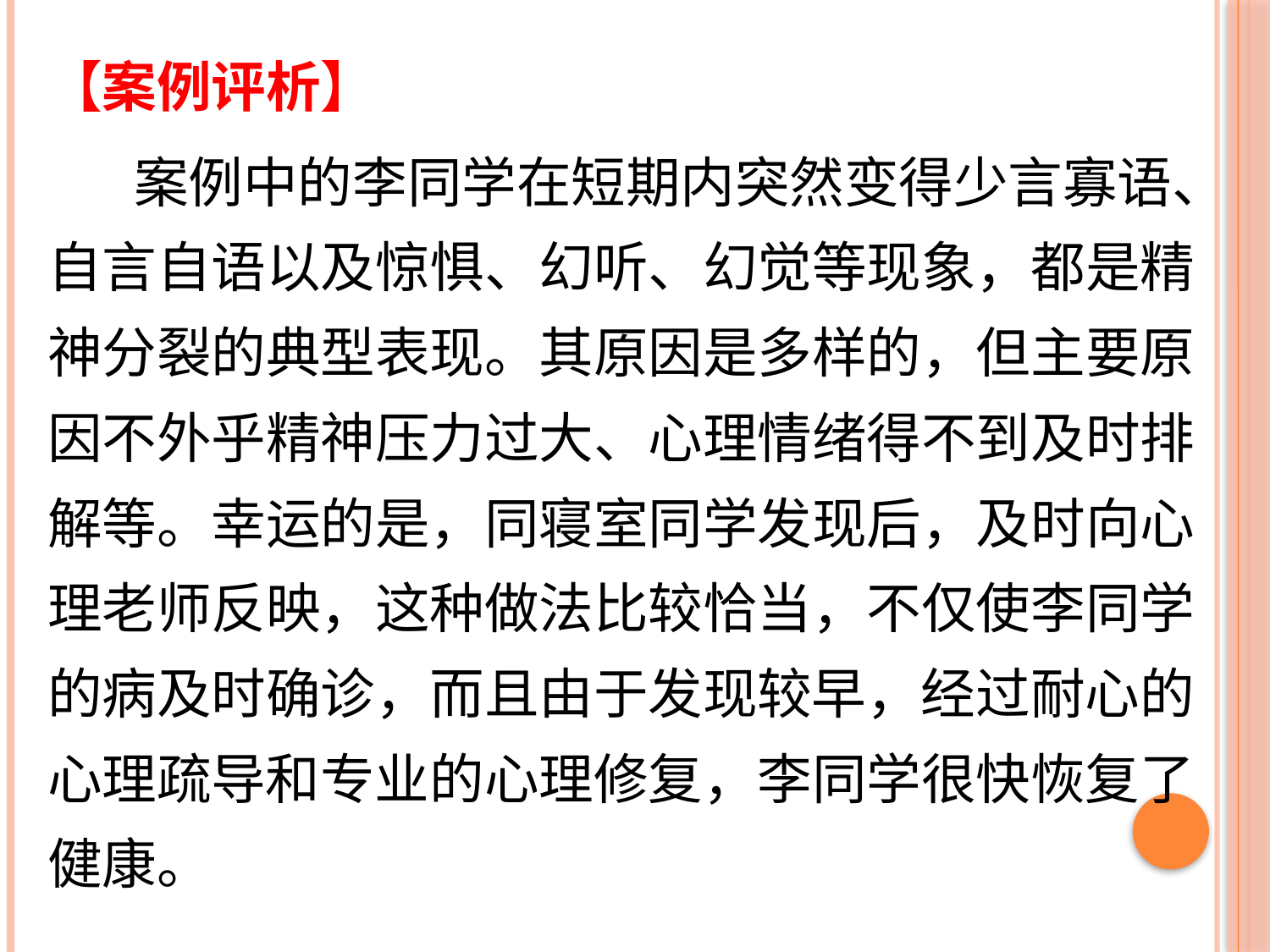

【案例评析】
      案例中的李同学在短期内突然变得少言寡语、自言自语以及惊惧、幻听、幻觉等现象，都是精神分裂的典型表现。其原因是多样的，但主要原因不外乎精神压力过大、心理情绪得不到及时排解等。幸运的是，同寝室同学发现后，及时向心理老师反映，这种做法比较恰当，不仅使李同学的病及时确诊，而且由于发现较早，经过耐心的心理疏导和专业的心理修复，李同学很快恢复了健康。